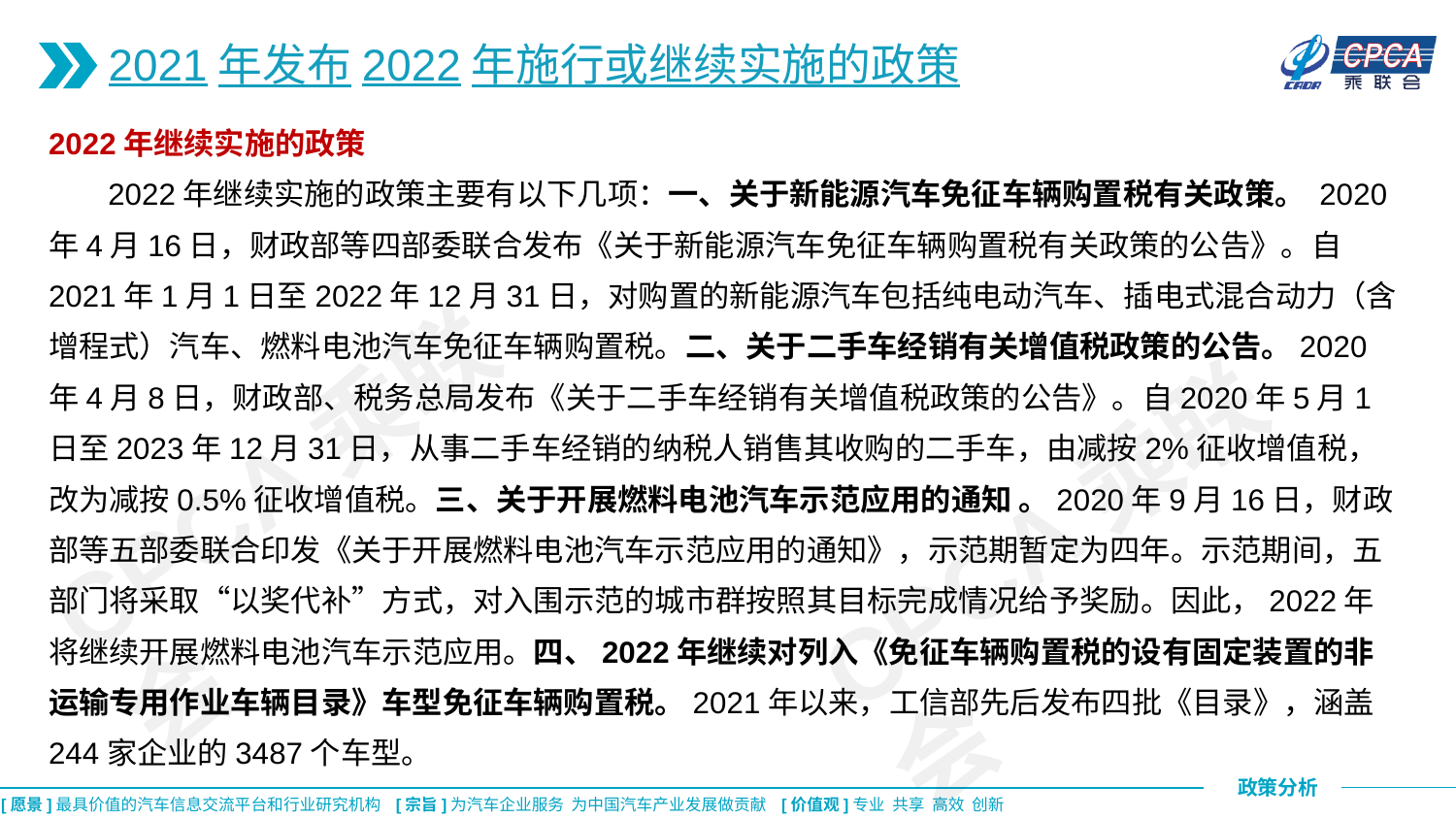

2021年发布2022年施行或继续实施的政策
2022年继续实施的政策
       2022年继续实施的政策主要有以下几项：一、关于新能源汽车免征车辆购置税有关政策。 2020年4月16日，财政部等四部委联合发布《关于新能源汽车免征车辆购置税有关政策的公告》。自2021年1月1日至2022年12月31日，对购置的新能源汽车包括纯电动汽车、插电式混合动力（含增程式）汽车、燃料电池汽车免征车辆购置税。二、关于二手车经销有关增值税政策的公告。2020年4月8日，财政部、税务总局发布《关于二手车经销有关增值税政策的公告》。自2020年5月1日至2023年12月31日，从事二手车经销的纳税人销售其收购的二手车，由减按2%征收增值税，改为减按0.5%征收增值税。三、关于开展燃料电池汽车示范应用的通知 。2020年9月16日，财政部等五部委联合印发《关于开展燃料电池汽车示范应用的通知》，示范期暂定为四年。示范期间，五部门将采取“以奖代补”方式，对入围示范的城市群按照其目标完成情况给予奖励。因此，2022年将继续开展燃料电池汽车示范应用。四、2022年继续对列入《免征车辆购置税的设有固定装置的非运输专用作业车辆目录》车型免征车辆购置税。2021年以来，工信部先后发布四批《目录》，涵盖244家企业的3487个车型。
CPCA乘联会
CPCA乘联会